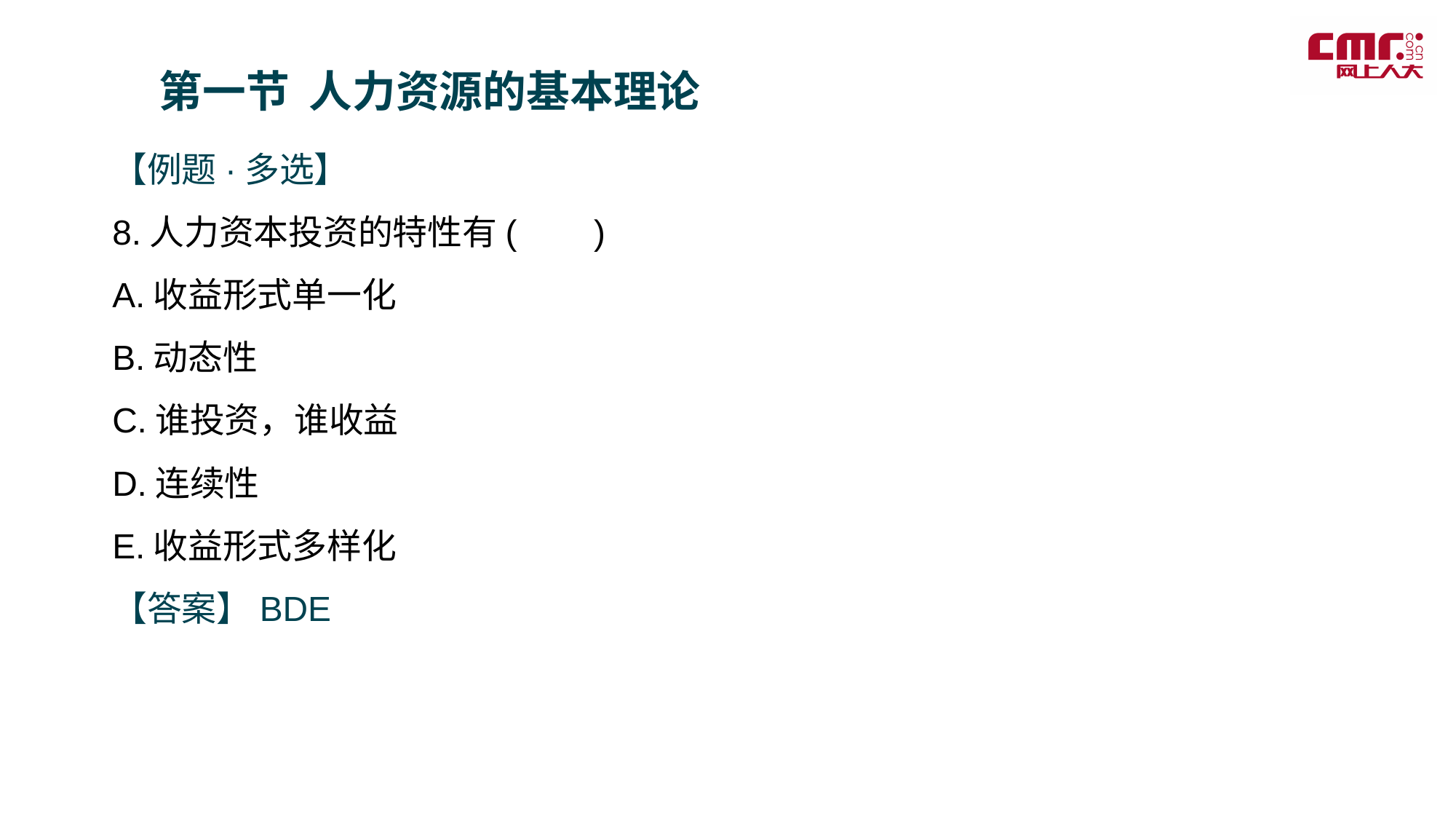

第一节  人力资源的基本理论
【例题·多选】
8.人力资本投资的特性有(        )
A.收益形式单一化
B.动态性
C.谁投资，谁收益
D.连续性
E.收益形式多样化
【答案】BDE